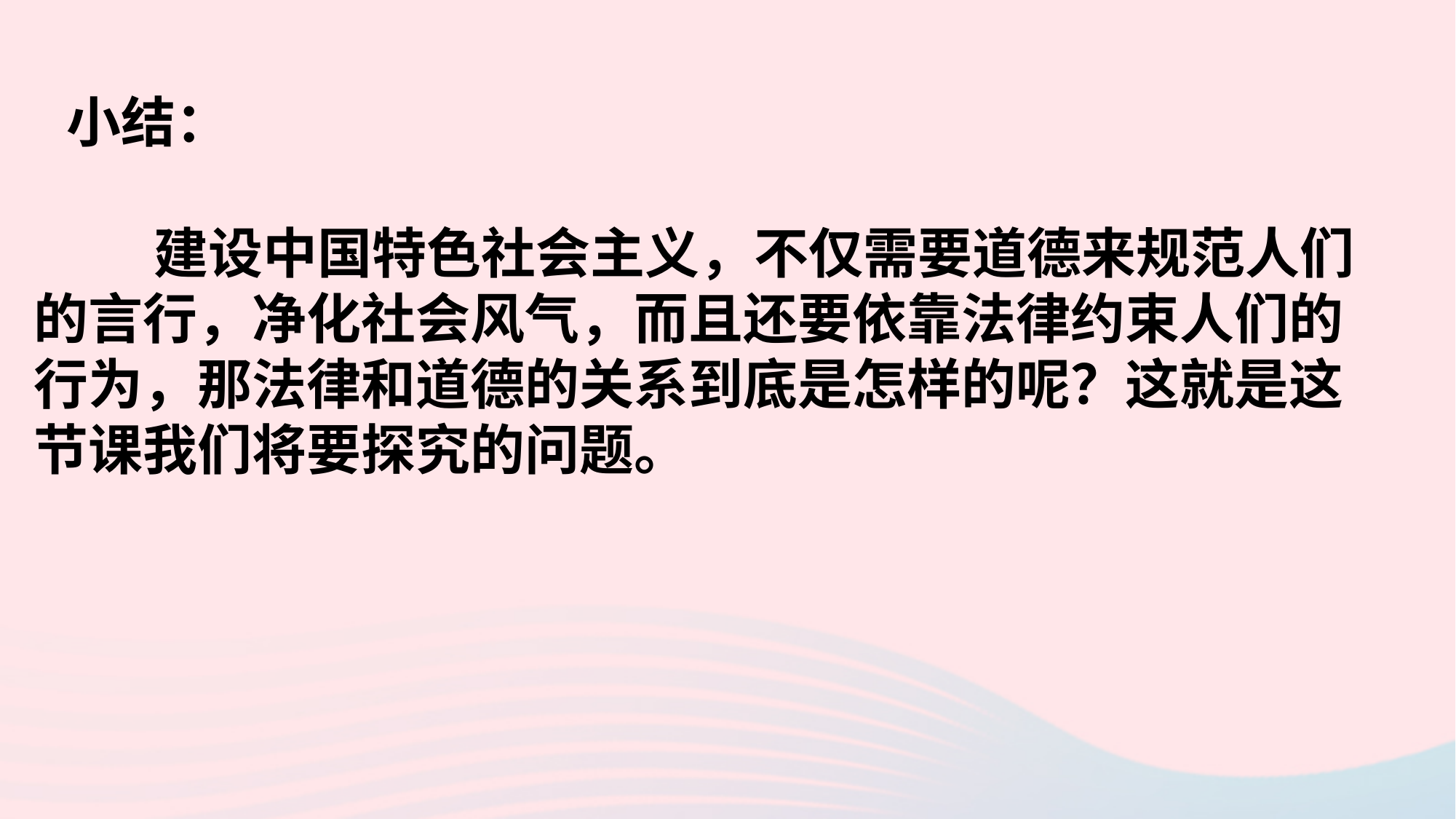

小结：

      建设中国特色社会主义，不仅需要道德来规范人们的言行，净化社会风气，而且还要依靠法律约束人们的行为，那法律和道德的关系到底是怎样的呢？这就是这节课我们将要探究的问题。